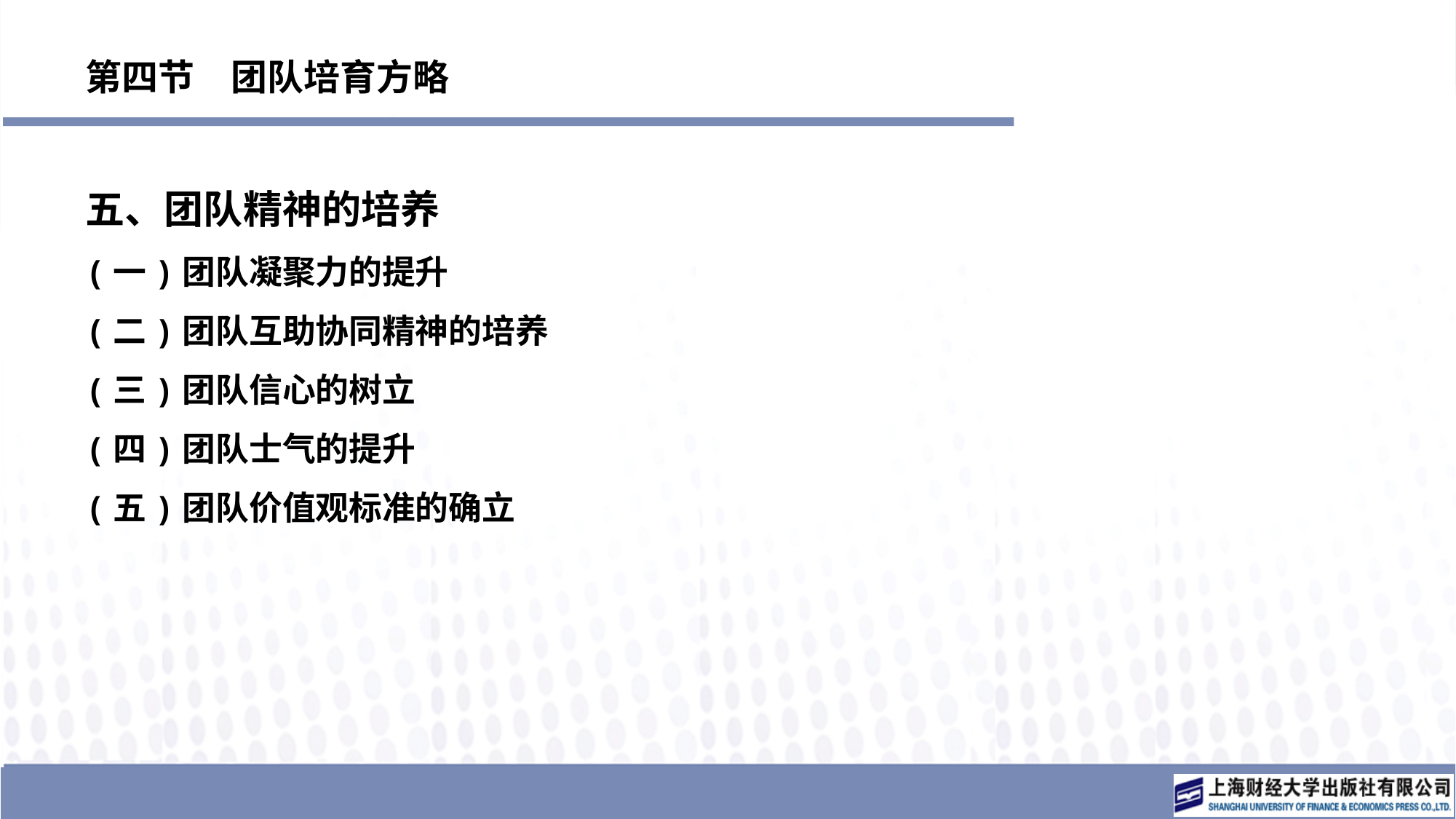

# 第四节　团队培育方略
五、团队精神的培养
(一)团队凝聚力的提升
(二)团队互助协同精神的培养
(三)团队信心的树立
(四)团队士气的提升
(五)团队价值观标准的确立